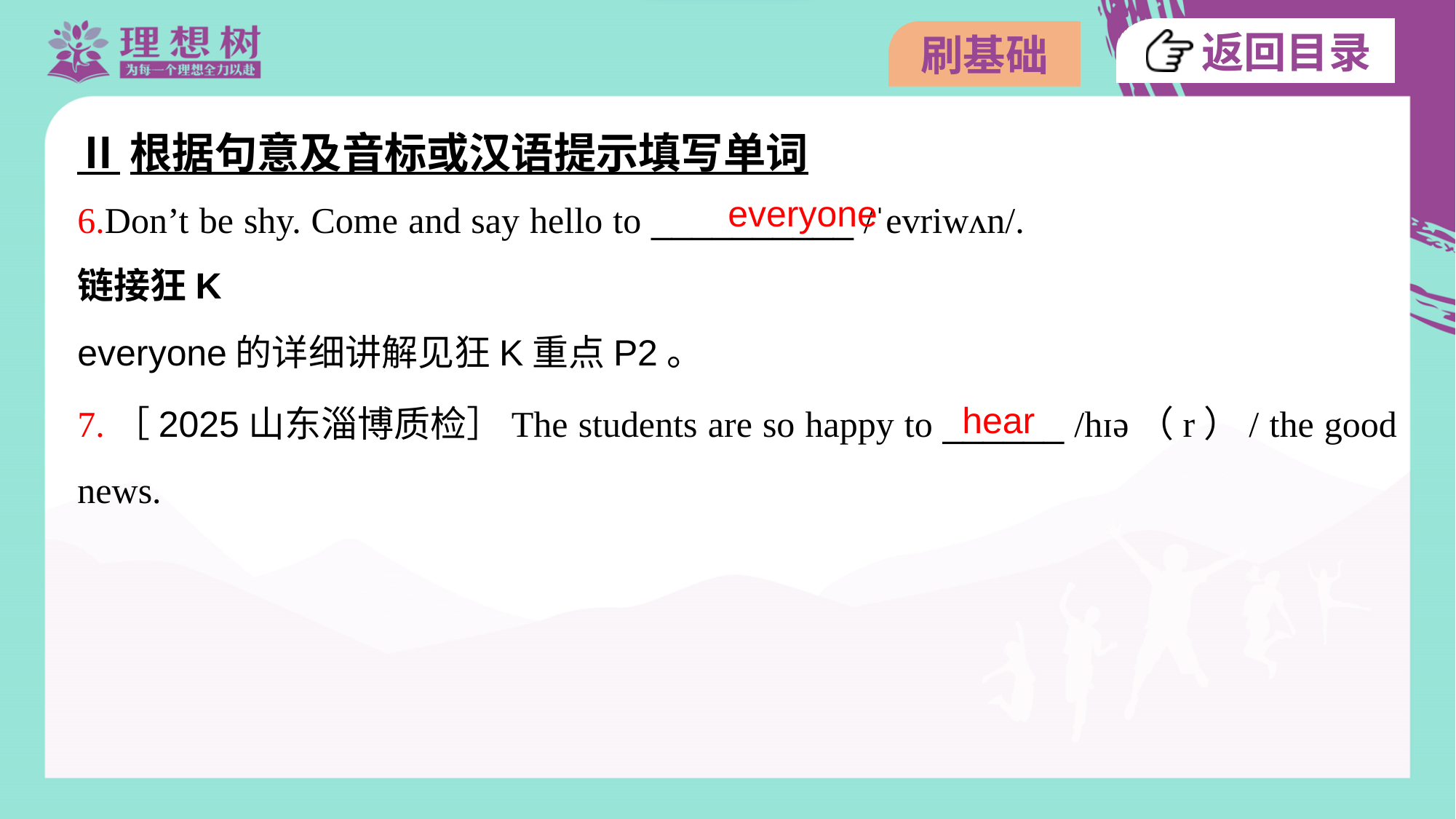

Ⅱ根据句意及音标或汉语提示填写单词
everyone
6.Don’t be shy. Come and say hello to __________ /ˈevriwʌn/.
链接狂K
everyone的详细讲解见狂K重点P2。
hear
7.［2025山东淄博质检］The students are so happy to ______ /hɪə（r）/ the good
news.